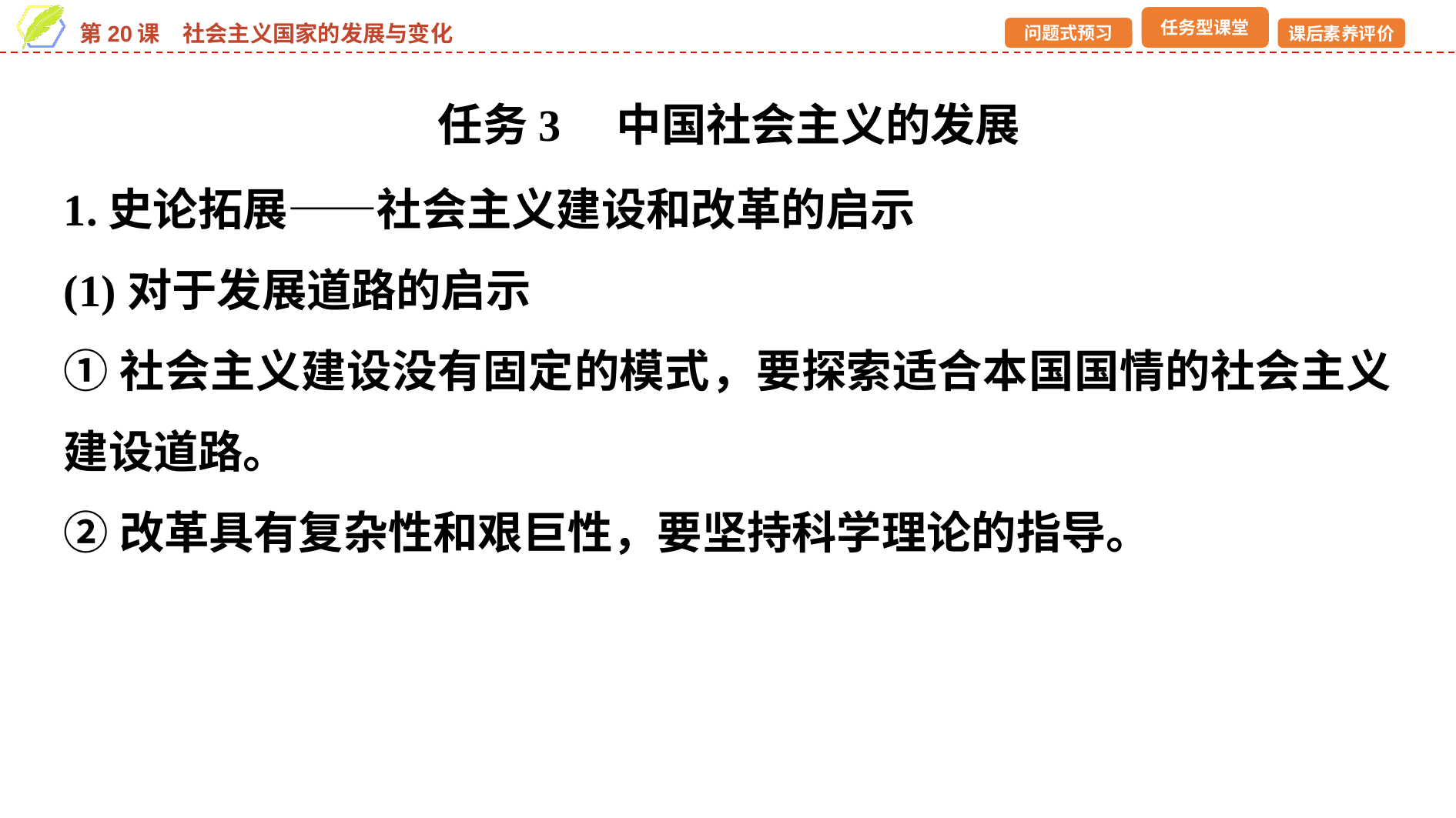

任务3　中国社会主义的发展
1.史论拓展——社会主义建设和改革的启示
(1)对于发展道路的启示
①社会主义建设没有固定的模式，要探索适合本国国情的社会主义建设道路。
②改革具有复杂性和艰巨性，要坚持科学理论的指导。